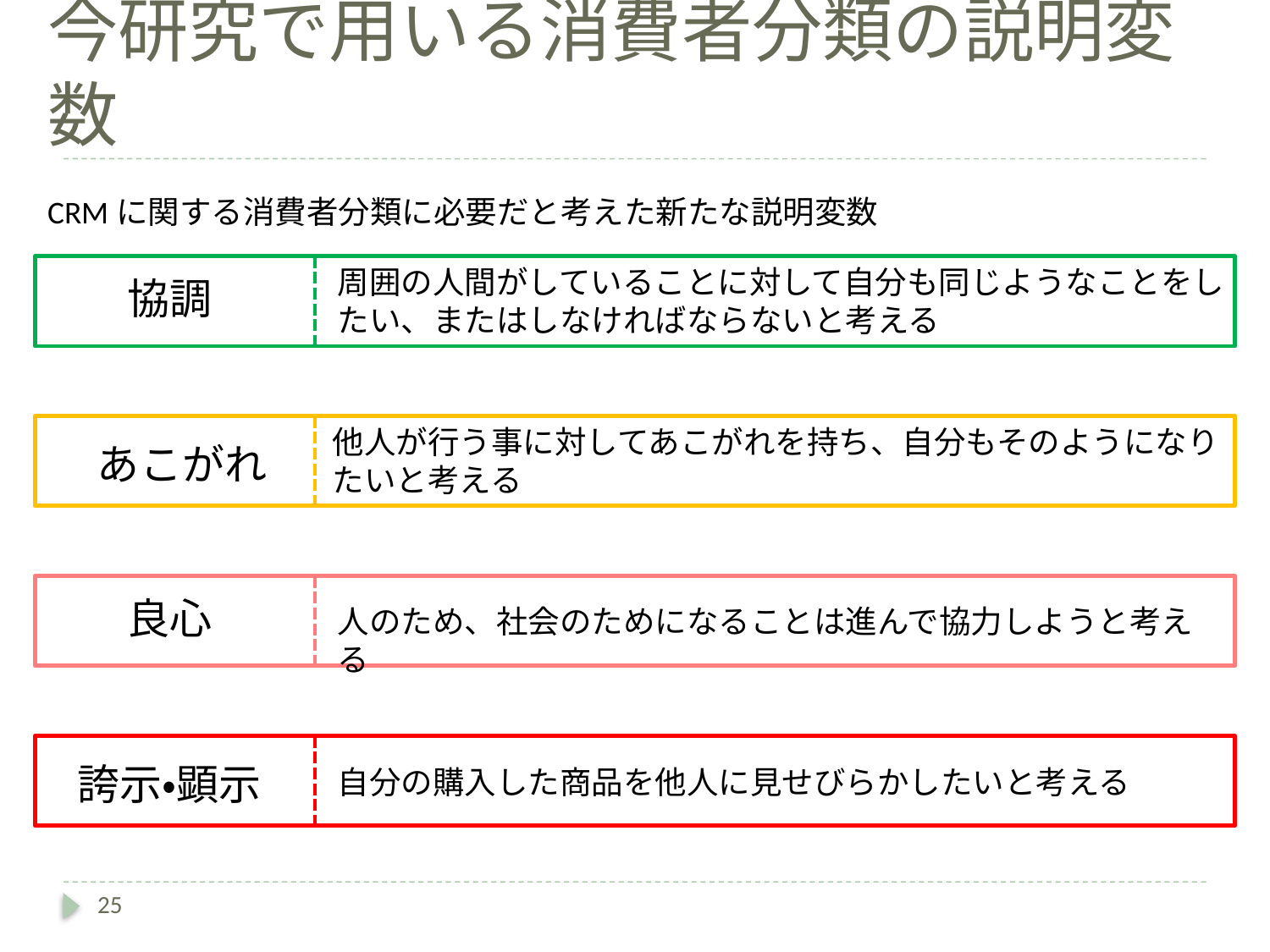

# 今研究で用いる消費者分類の説明変数
CRMに関する消費者分類に必要だと考えた新たな説明変数

周囲の人間がしていることに対して自分も同じようなことをしたい、またはしなければならないと考える
協調

他人が行う事に対してあこがれを持ち、自分もそのようになりたいと考える
あこがれ

良心
人のため、社会のためになることは進んで協力しようと考える

誇示・顕示
自分の購入した商品を他人に見せびらかしたいと考える
25